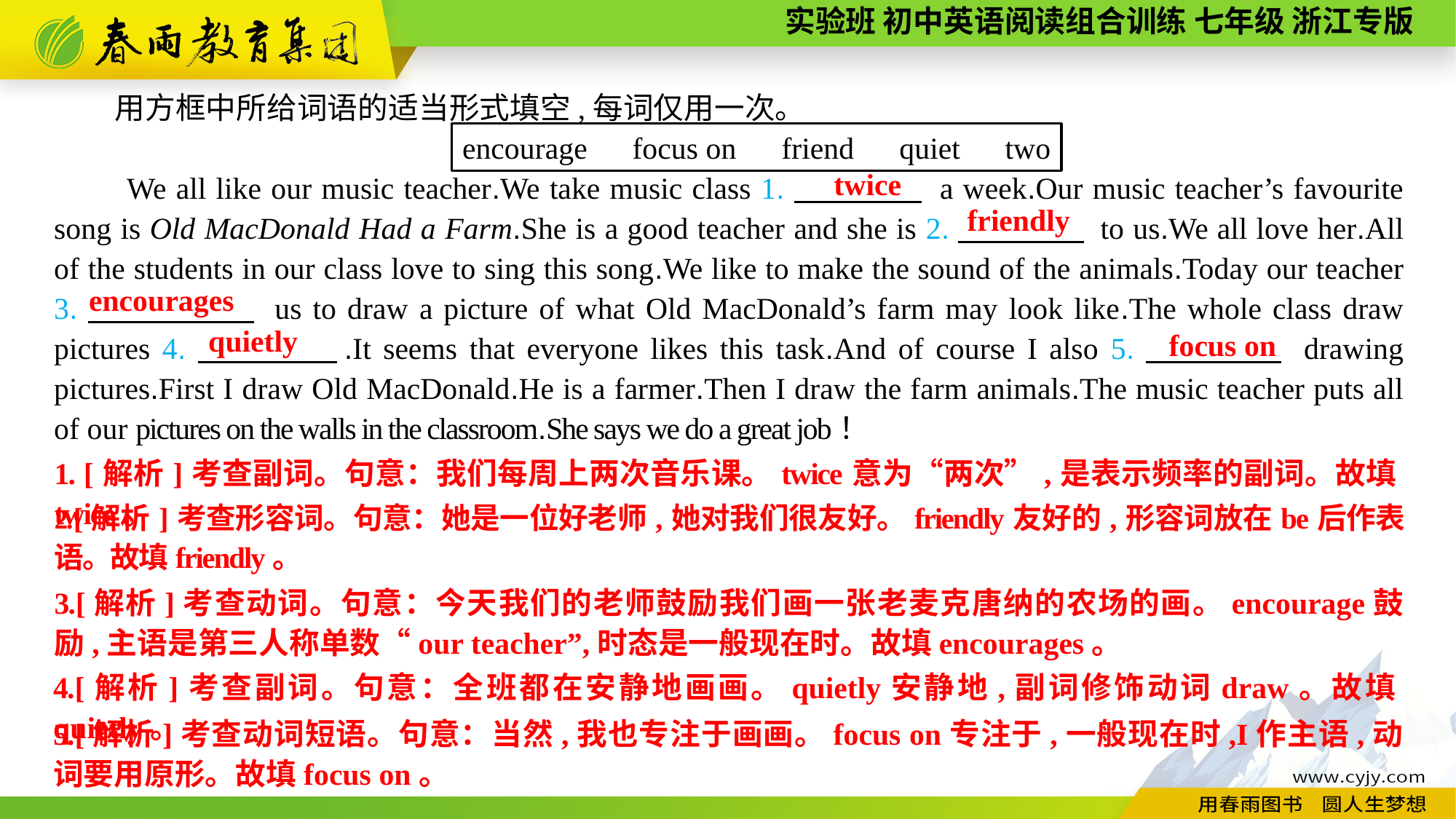

用方框中所给词语的适当形式填空,每词仅用一次。

We all like our music teacher.We take music class 1.　　　　 a week.Our music teacher’s favourite song is Old MacDonald Had a Farm.She is a good teacher and she is 2.　　　　 to us.We all love her.All of the students in our class love to sing this song.We like to make the sound of the animals.Today our teacher 3.　　　　　 us to draw a picture of what Old MacDonald’s farm may look like.The whole class draw pictures 4.　　　　.It seems that everyone likes this task.And of course I also 5.　　　　 drawing pictures.First I draw Old MacDonald.He is a farmer.Then I draw the farm animals.The music teacher puts all of our pictures on the walls in the classroom.She says we do a great job！
encourage　focus on　friend　quiet　two
twice
friendly
encourages
quietly
focus on
1. [解析]考查副词。句意：我们每周上两次音乐课。twice意为“两次”,是表示频率的副词。故填twice。
2.[解析]考查形容词。句意：她是一位好老师,她对我们很友好。friendly友好的,形容词放在be后作表语。故填friendly。
3.[解析]考查动词。句意：今天我们的老师鼓励我们画一张老麦克唐纳的农场的画。encourage鼓励,主语是第三人称单数“our teacher”,时态是一般现在时。故填encourages。
4.[解析]考查副词。句意：全班都在安静地画画。quietly安静地,副词修饰动词draw。故填quietly。
5.[解析]考查动词短语。句意：当然,我也专注于画画。focus on专注于,一般现在时,I作主语,动词要用原形。故填focus on。